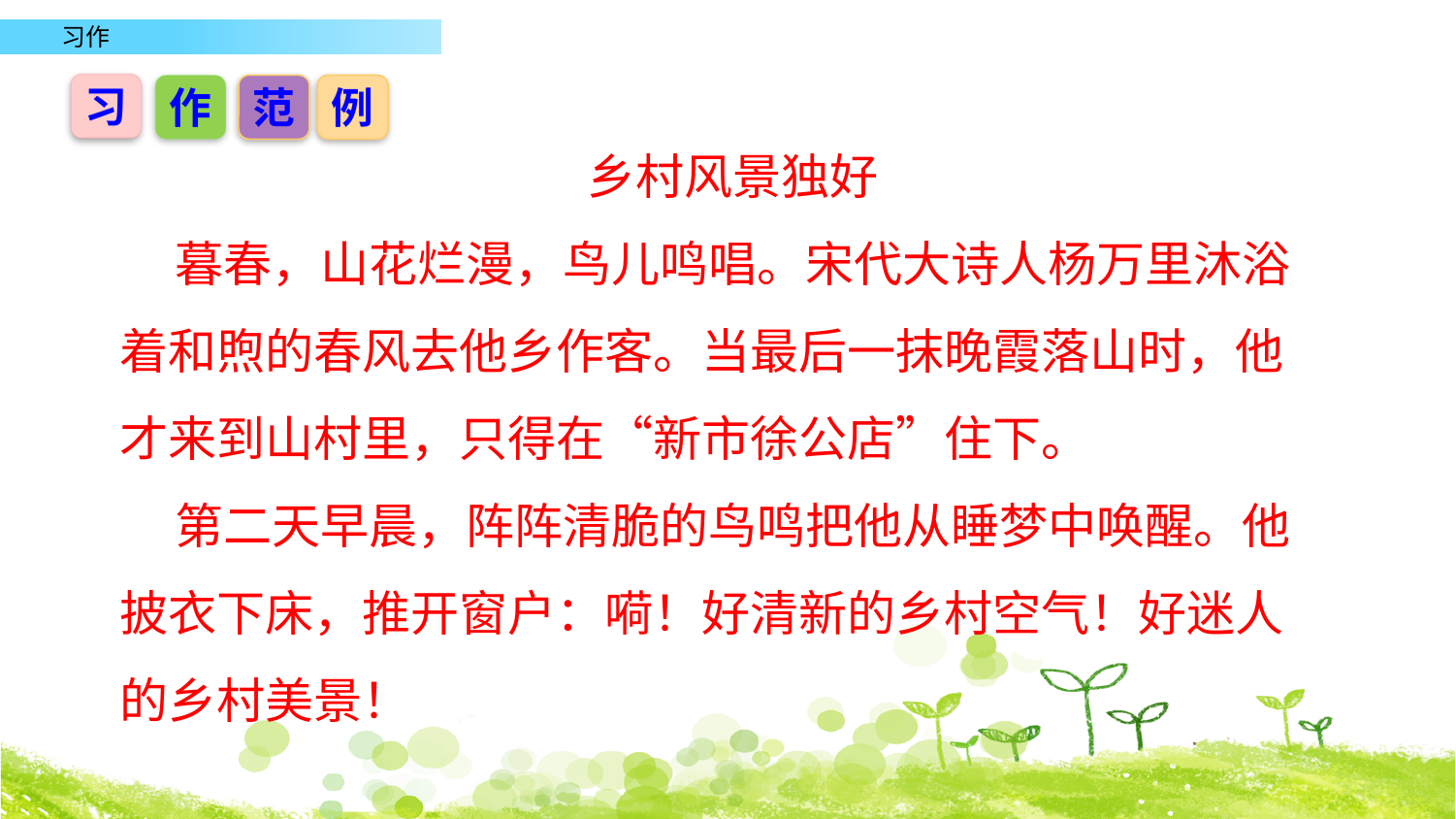

习
作
范
例
 乡村风景独好
    暮春，山花烂漫，鸟儿鸣唱。宋代大诗人杨万里沐浴着和煦的春风去他乡作客。当最后一抹晚霞落山时，他才来到山村里，只得在“新市徐公店”住下。
    第二天早晨，阵阵清脆的鸟鸣把他从睡梦中唤醒。他披衣下床，推开窗户：嗬！好清新的乡村空气！好迷人的乡村美景！